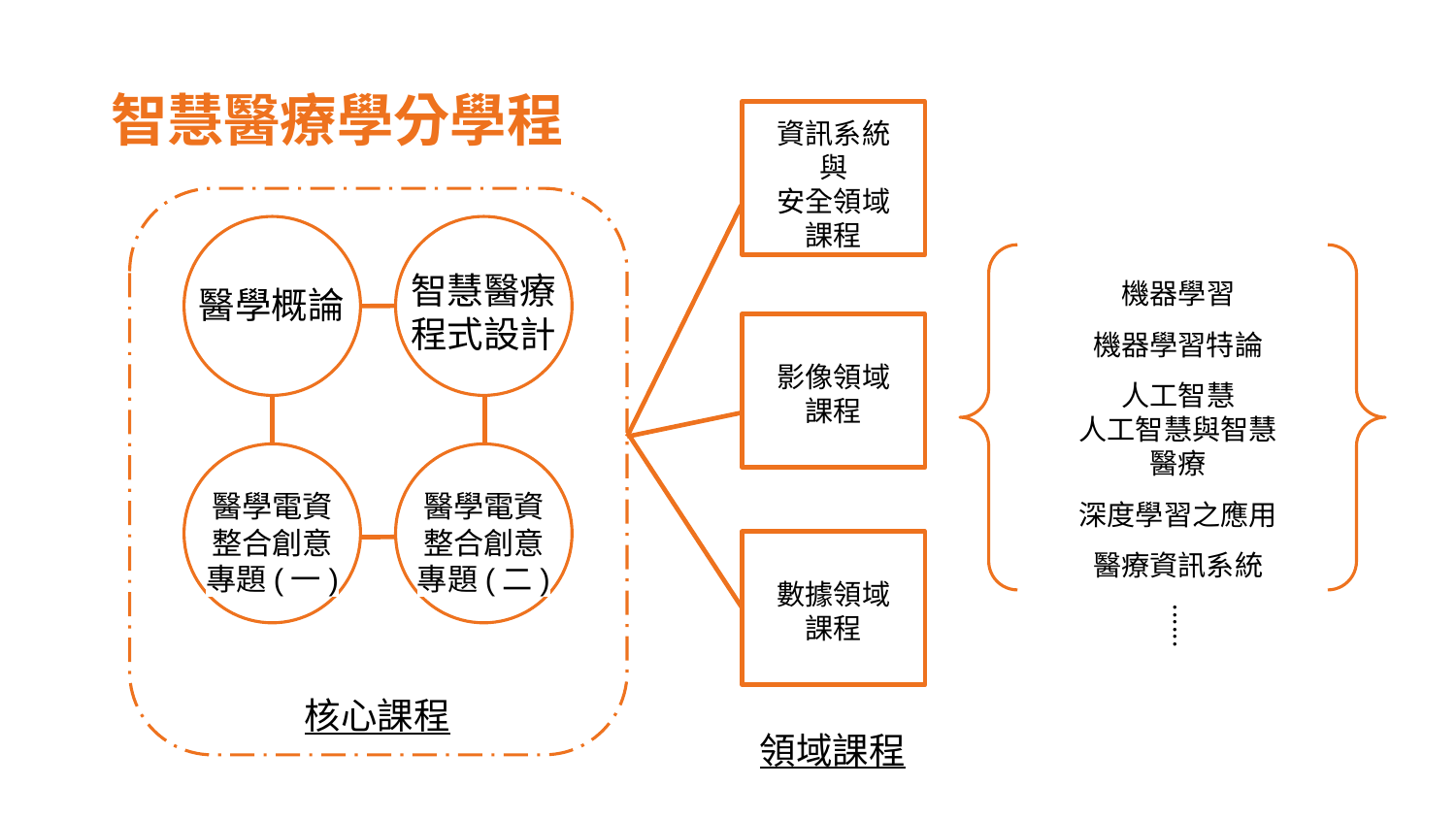

# 智慧醫療學分學程

資訊系統與
安全領域課程

機器學習
機器學習特論
人工智慧
人工智慧與智慧醫療
深度學習之應用
醫療資訊系統

智慧醫療程式設計
醫學概論

影像領域課程

醫學電資整合創意專題(一)
醫學電資整合創意專題(二)

數據領域課程
......
核心課程
領域課程